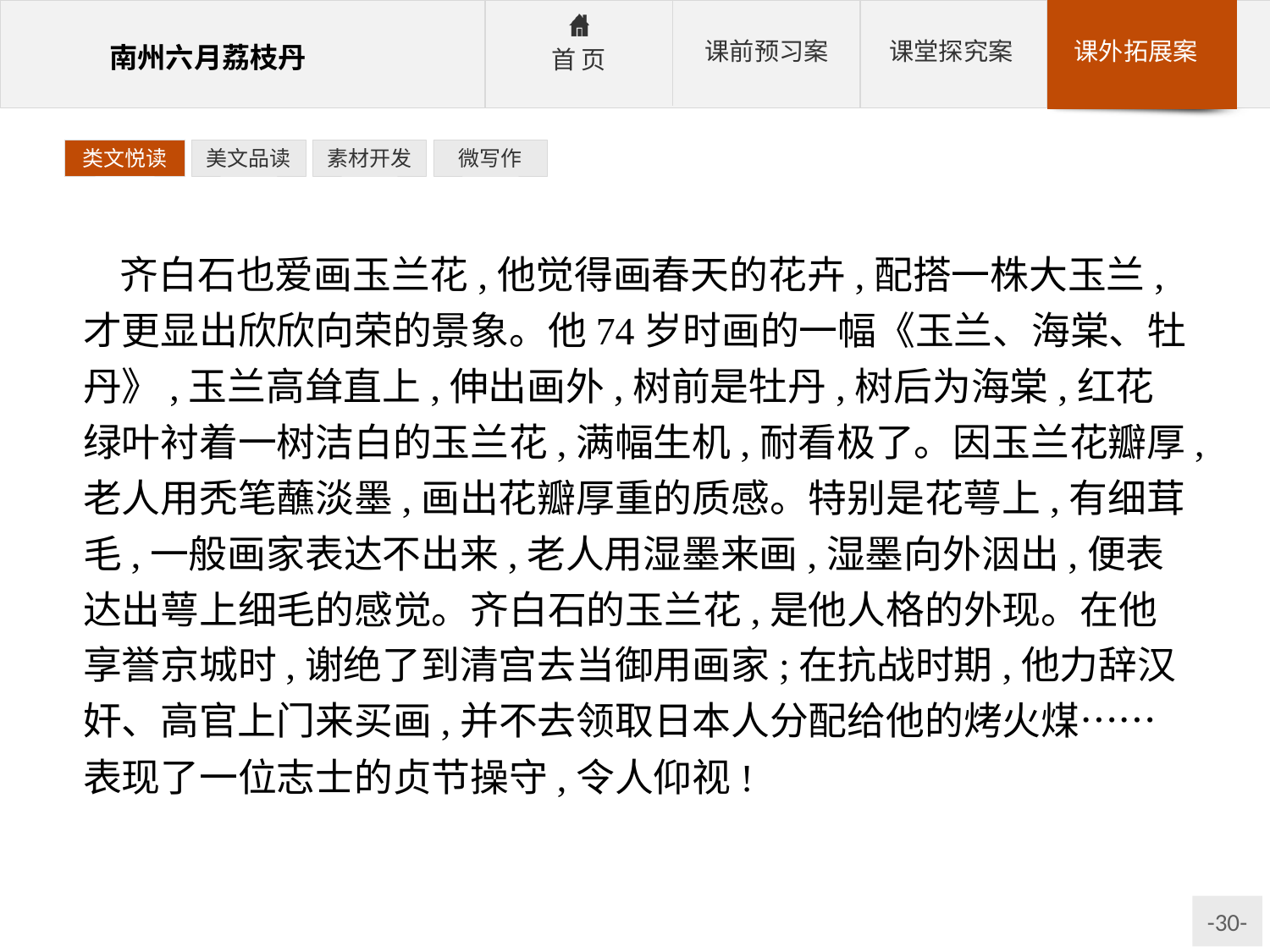

类文悦读
美文品读
素材开发
微写作
齐白石也爱画玉兰花,他觉得画春天的花卉,配搭一株大玉兰,才更显出欣欣向荣的景象。他74岁时画的一幅《玉兰、海棠、牡丹》,玉兰高耸直上,伸出画外,树前是牡丹,树后为海棠,红花绿叶衬着一树洁白的玉兰花,满幅生机,耐看极了。因玉兰花瓣厚,老人用秃笔蘸淡墨,画出花瓣厚重的质感。特别是花萼上,有细茸毛,一般画家表达不出来,老人用湿墨来画,湿墨向外洇出,便表达出萼上细毛的感觉。齐白石的玉兰花,是他人格的外现。在他享誉京城时,谢绝了到清宫去当御用画家;在抗战时期,他力辞汉奸、高官上门来买画,并不去领取日本人分配给他的烤火煤……表现了一位志士的贞节操守,令人仰视!